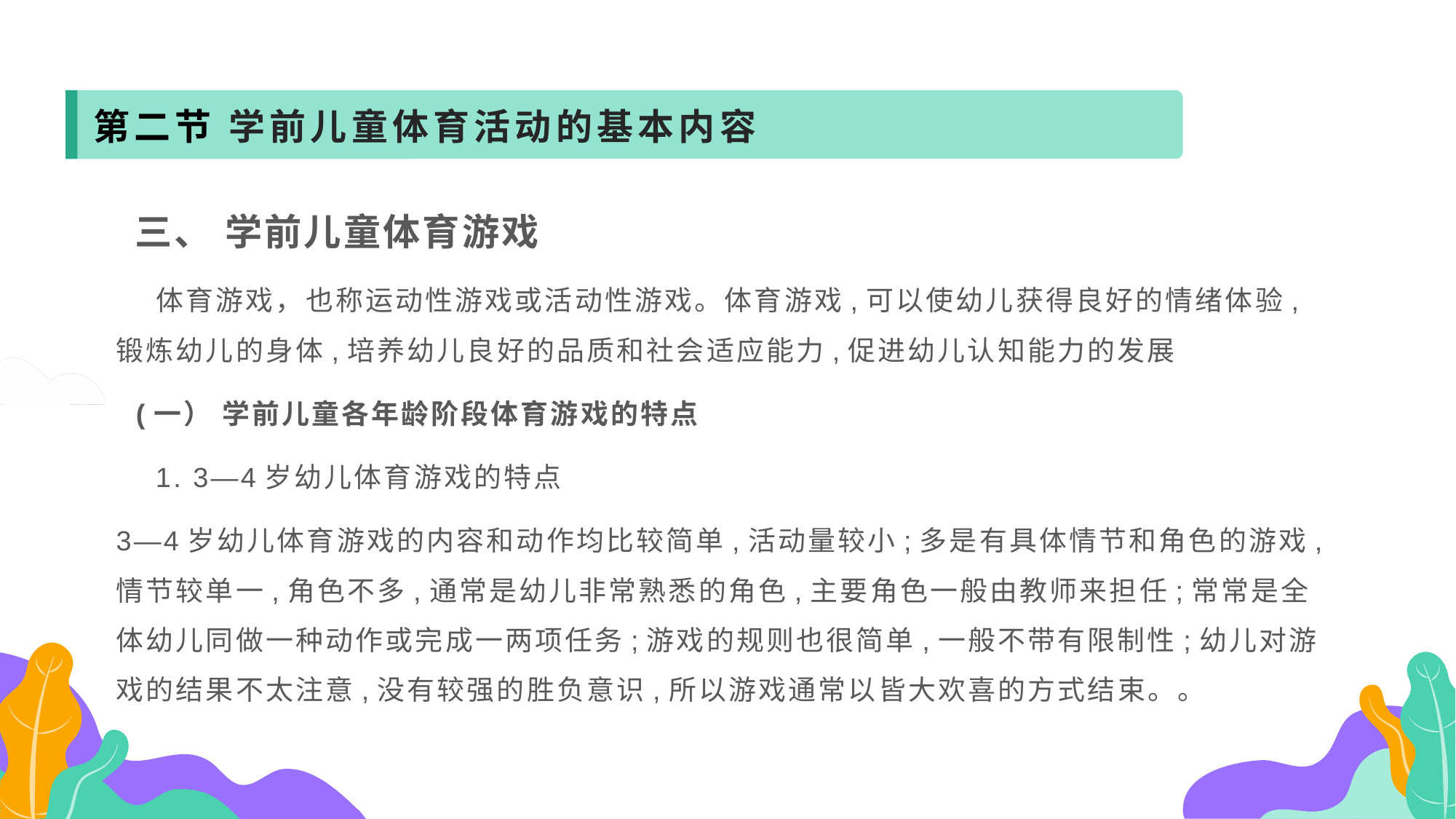

第二节 学前儿童体育活动的基本内容
 三、 学前儿童体育游戏
    体育游戏，也称运动性游戏或活动性游戏。体育游戏,可以使幼儿获得良好的情绪体验,锻炼幼儿的身体,培养幼儿良好的品质和社会适应能力,促进幼儿认知能力的发展
  (一） 学前儿童各年龄阶段体育游戏的特点
    1. 3—4岁幼儿体育游戏的特点
3—4岁幼儿体育游戏的内容和动作均比较简单,活动量较小;多是有具体情节和角色的游戏,情节较单一,角色不多,通常是幼儿非常熟悉的角色,主要角色一般由教师来担任;常常是全体幼儿同做一种动作或完成一两项任务;游戏的规则也很简单,一般不带有限制性;幼儿对游戏的结果不太注意,没有较强的胜负意识,所以游戏通常以皆大欢喜的方式结束。。